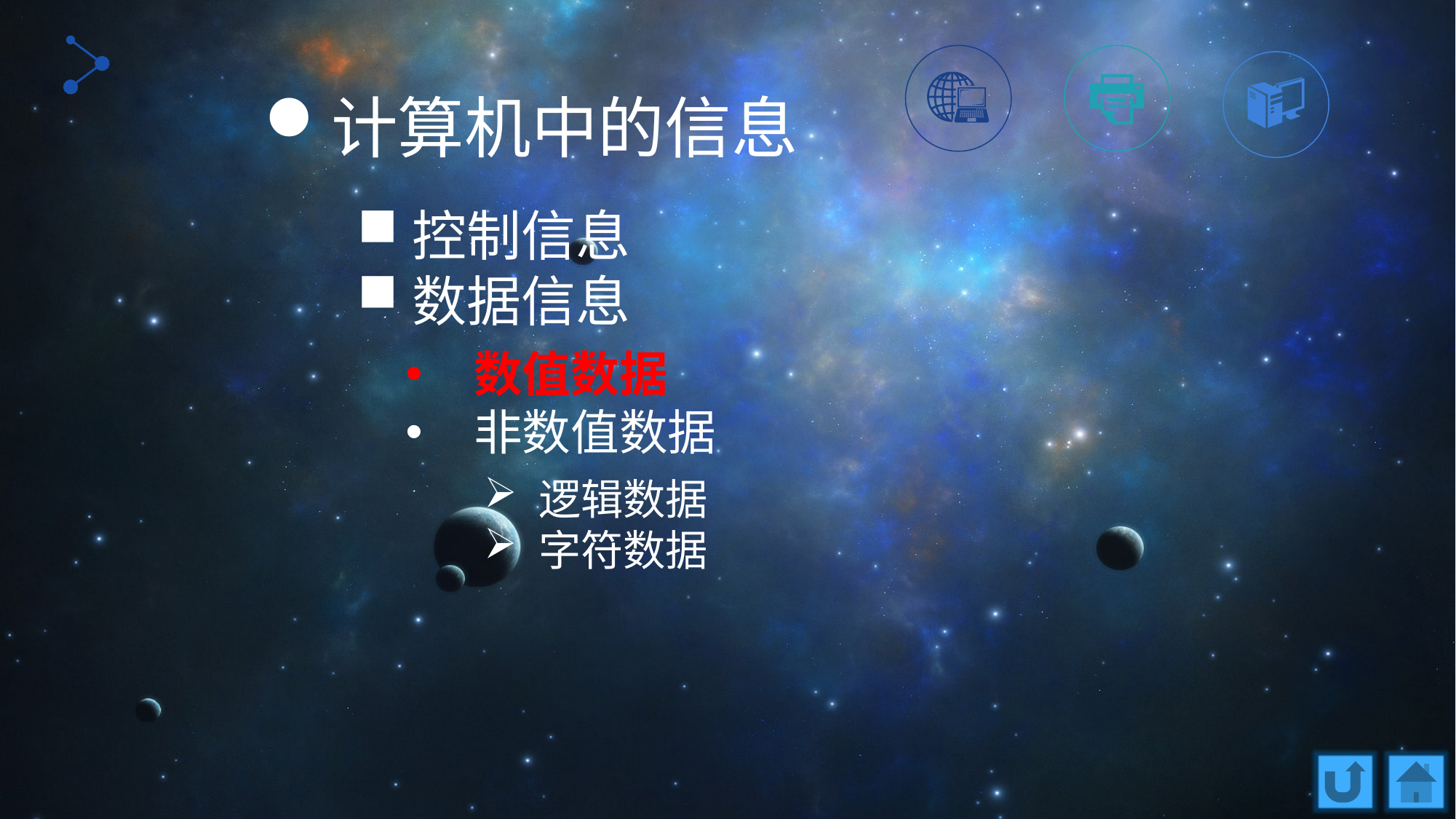

计算机中的信息

控制信息
数据信息
数值数据
非数值数据
逻辑数据
字符数据